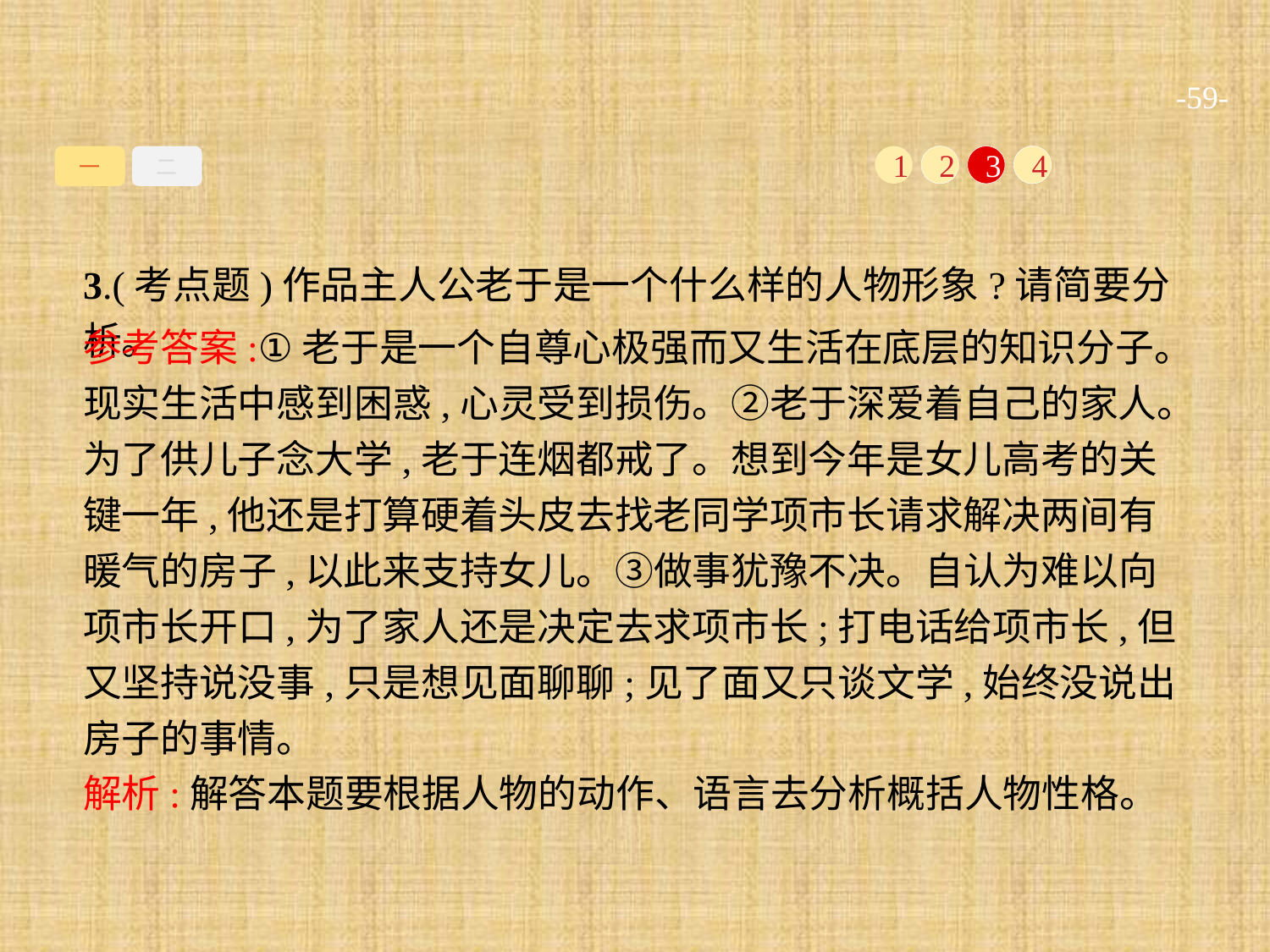

-59-
一
二
1
2
3
4
3.(考点题)作品主人公老于是一个什么样的人物形象?请简要分析。
参考答案:①老于是一个自尊心极强而又生活在底层的知识分子。现实生活中感到困惑,心灵受到损伤。②老于深爱着自己的家人。为了供儿子念大学,老于连烟都戒了。想到今年是女儿高考的关键一年,他还是打算硬着头皮去找老同学项市长请求解决两间有暖气的房子,以此来支持女儿。③做事犹豫不决。自认为难以向项市长开口,为了家人还是决定去求项市长;打电话给项市长,但又坚持说没事,只是想见面聊聊;见了面又只谈文学,始终没说出房子的事情。
解析:解答本题要根据人物的动作、语言去分析概括人物性格。